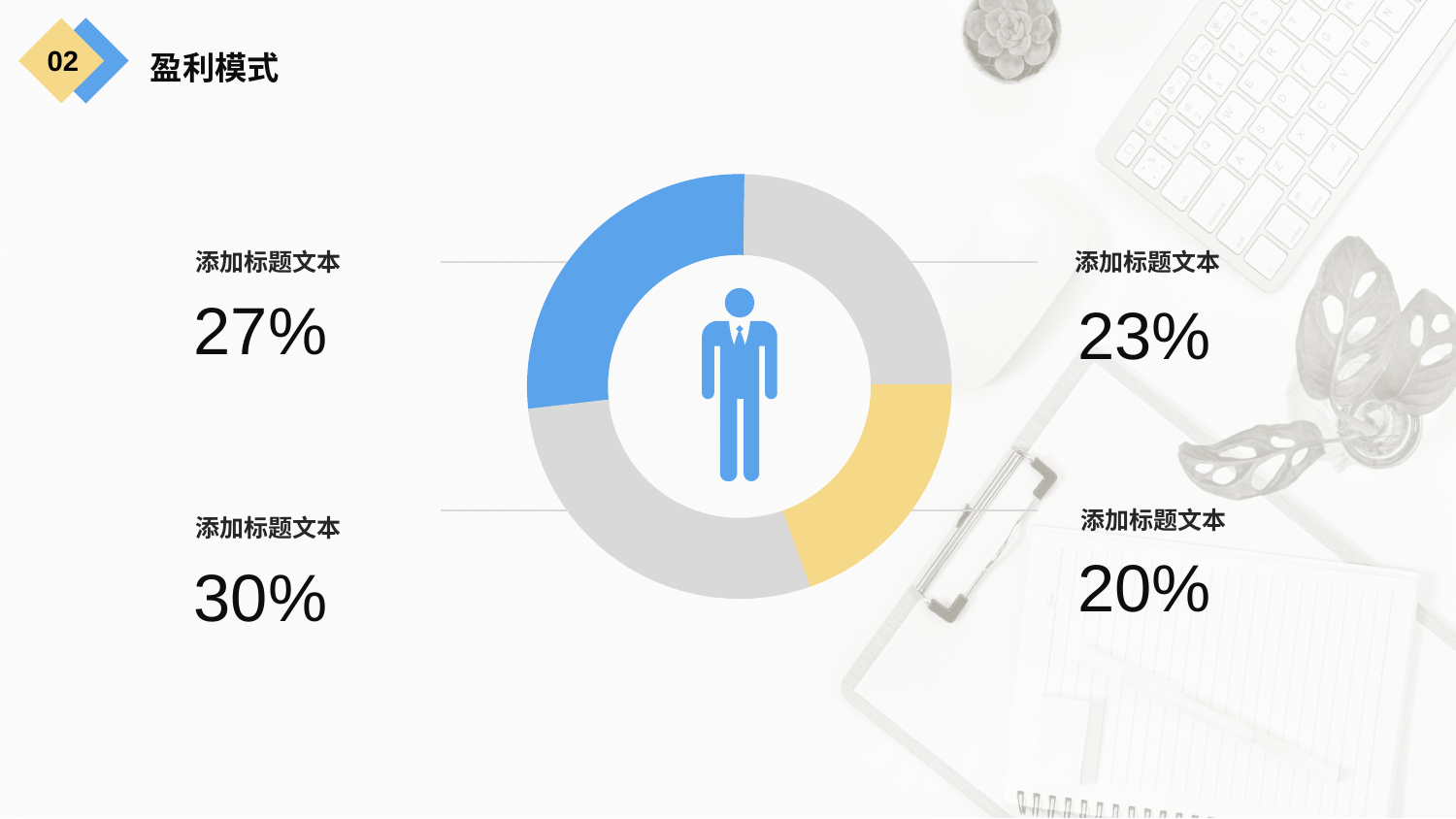

02

盈利模式

添加标题文本
添加标题文本
27%
30%
23%

添加标题文本
添加标题文本
20%